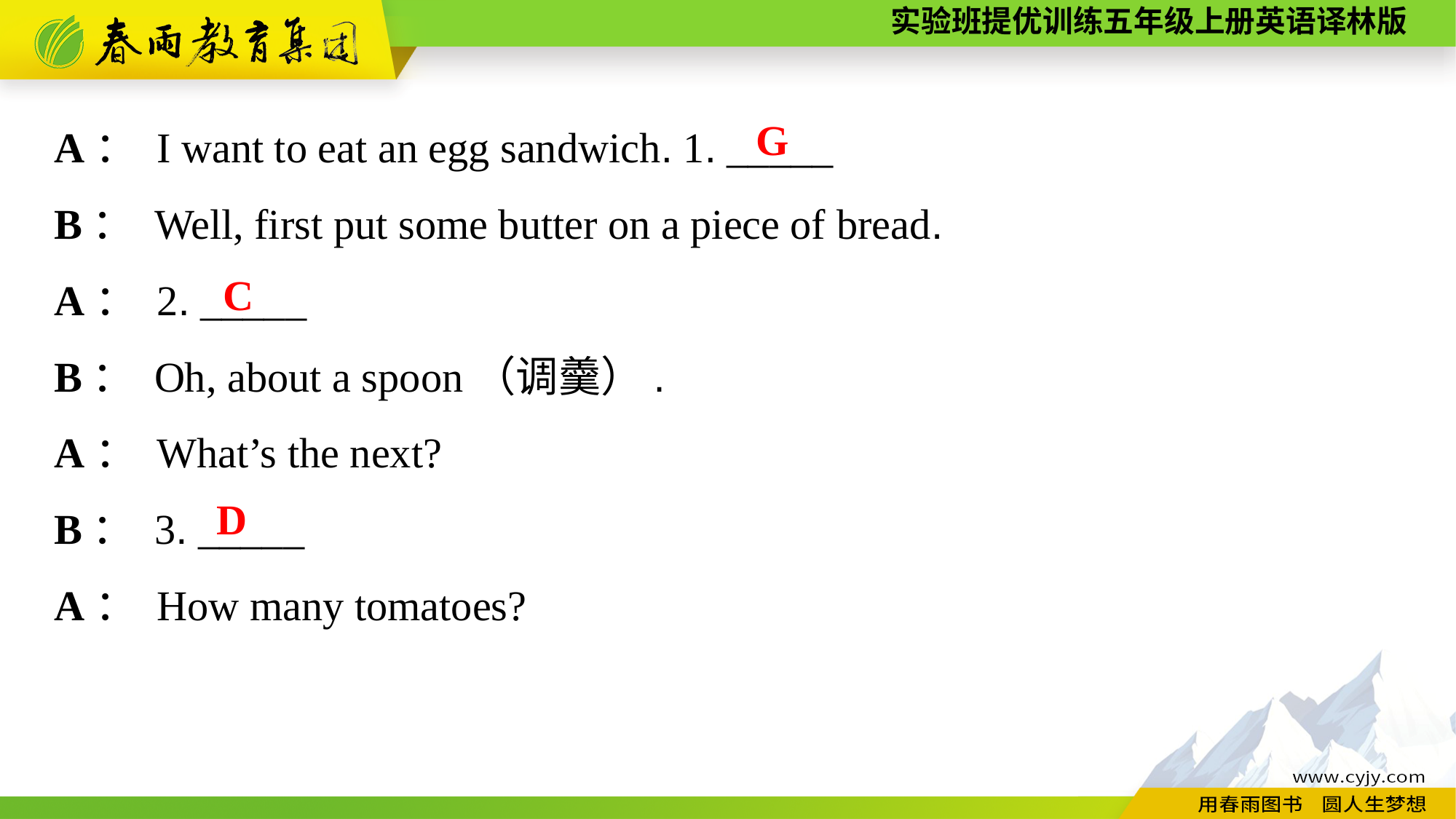

A： I want to eat an egg sandwich. 1. _____
B： Well, first put some butter on a piece of bread.
A： 2. _____
B： Oh, about a spoon（调羹）.
A： What’s the next?
B： 3. _____
A： How many tomatoes?
G
C
D